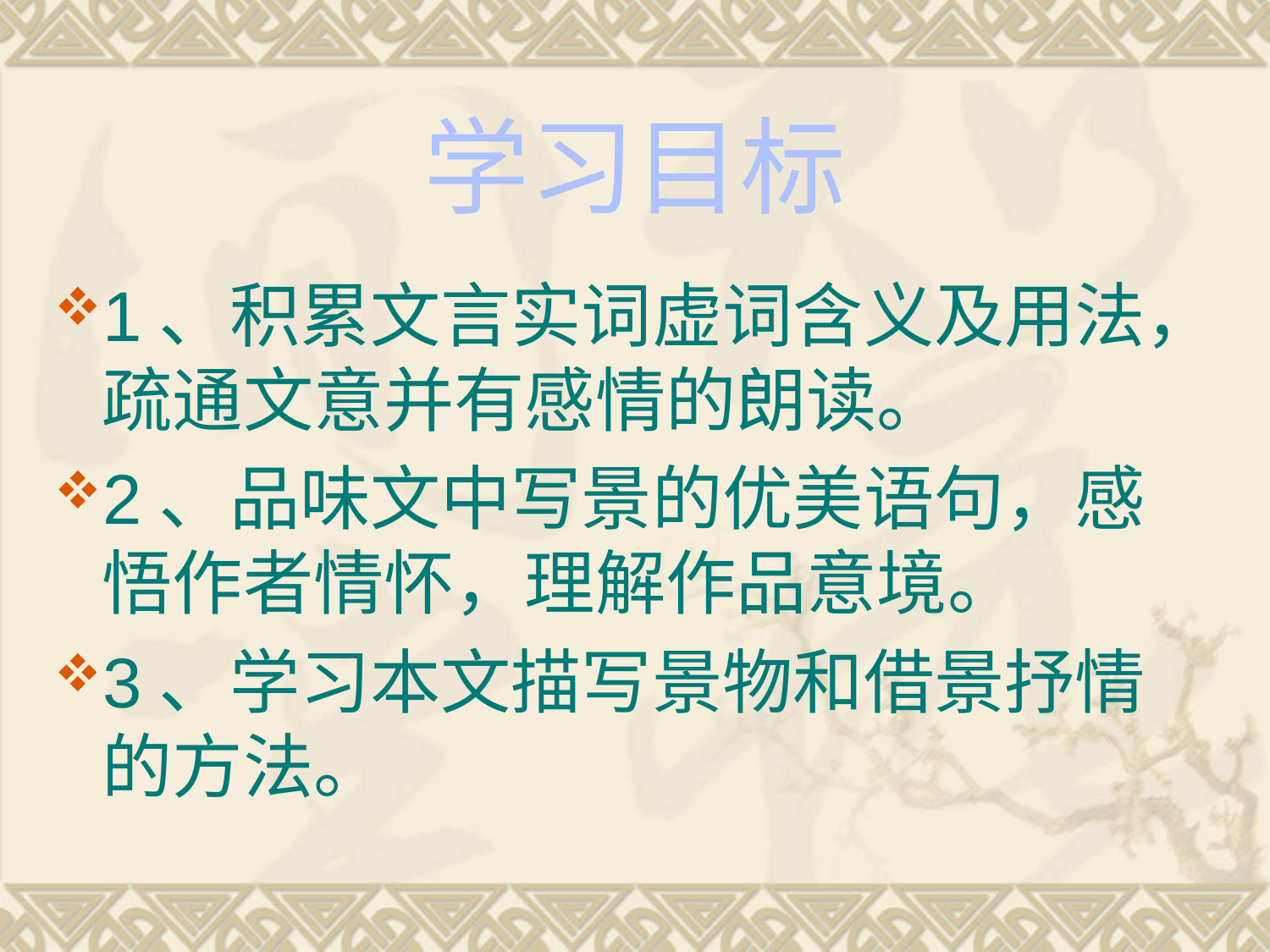

# 学习目标
1、积累文言实词虚词含义及用法，疏通文意并有感情的朗读。
2、品味文中写景的优美语句，感悟作者情怀，理解作品意境。
3、学习本文描写景物和借景抒情的方法。